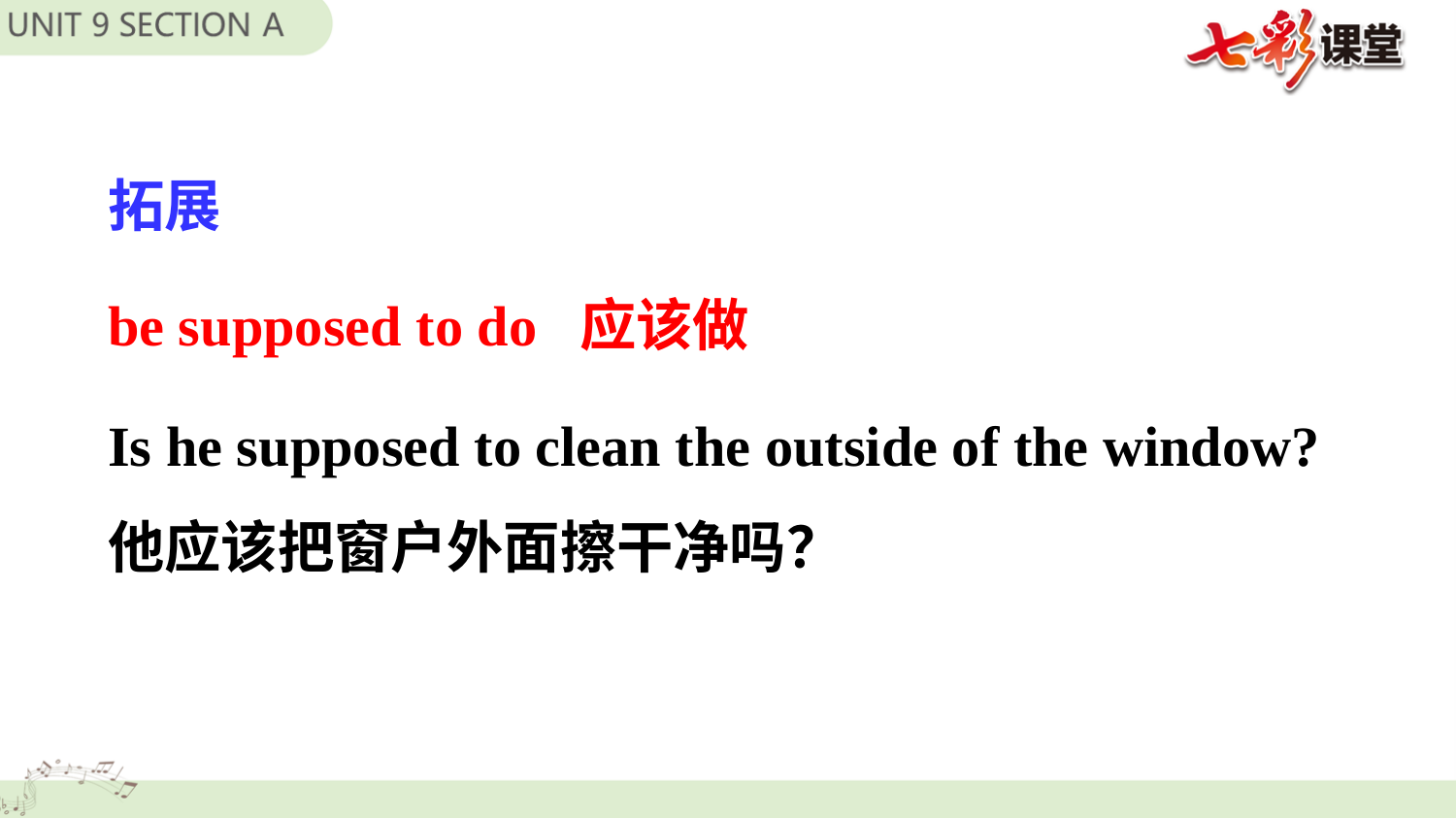

拓展
be supposed to do  应该做
Is he supposed to clean the outside of the window?他应该把窗户外面擦干净吗？